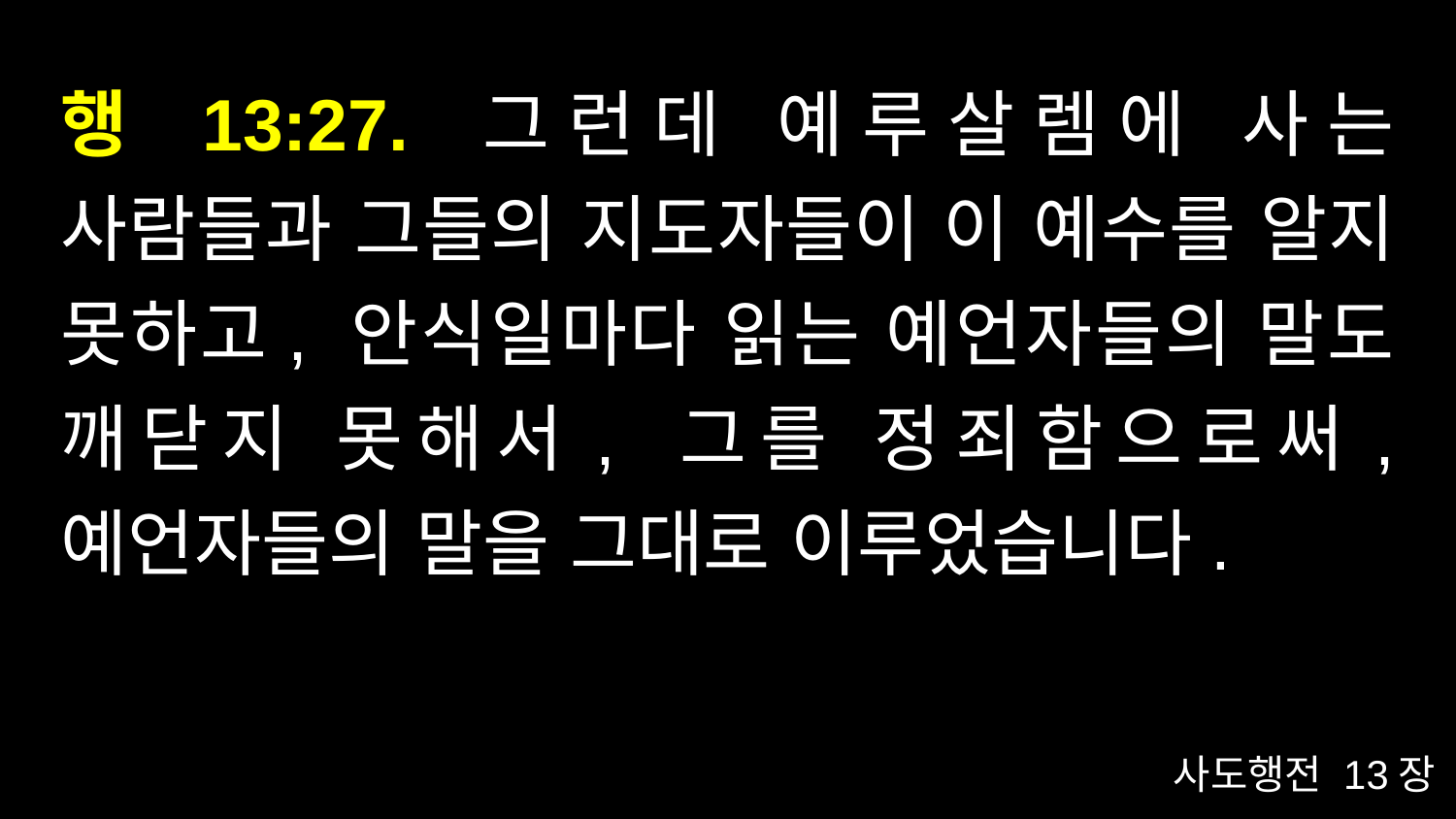

# 행 13:27. 그런데 예루살렘에 사는 사람들과 그들의 지도자들이 이 예수를 알지 못하고, 안식일마다 읽는 예언자들의 말도 깨닫지 못해서, 그를 정죄함으로써, 예언자들의 말을 그대로 이루었습니다.
사도행전 13장